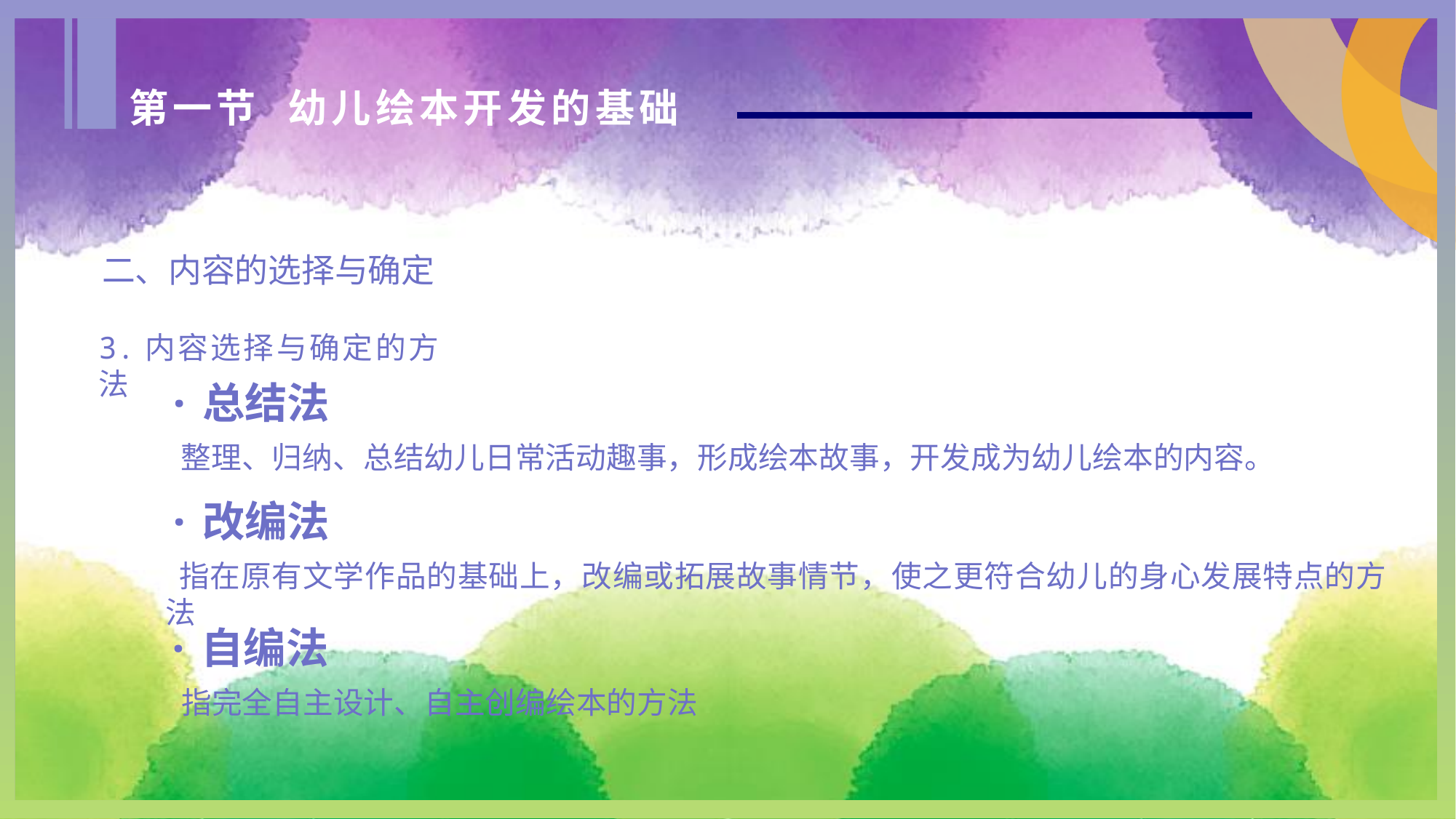

第一节  幼儿绘本开发的基础
二、内容的选择与确定

3.内容选择与确定的方法
·总结法
整理、归纳、总结幼儿日常活动趣事，形成绘本故事，开发成为幼儿绘本的内容。
·改编法
 指在原有文学作品的基础上，改编或拓展故事情节，使之更符合幼儿的身心发展特点的方法
 ·自编法
指完全自主设计、自主创编绘本的方法